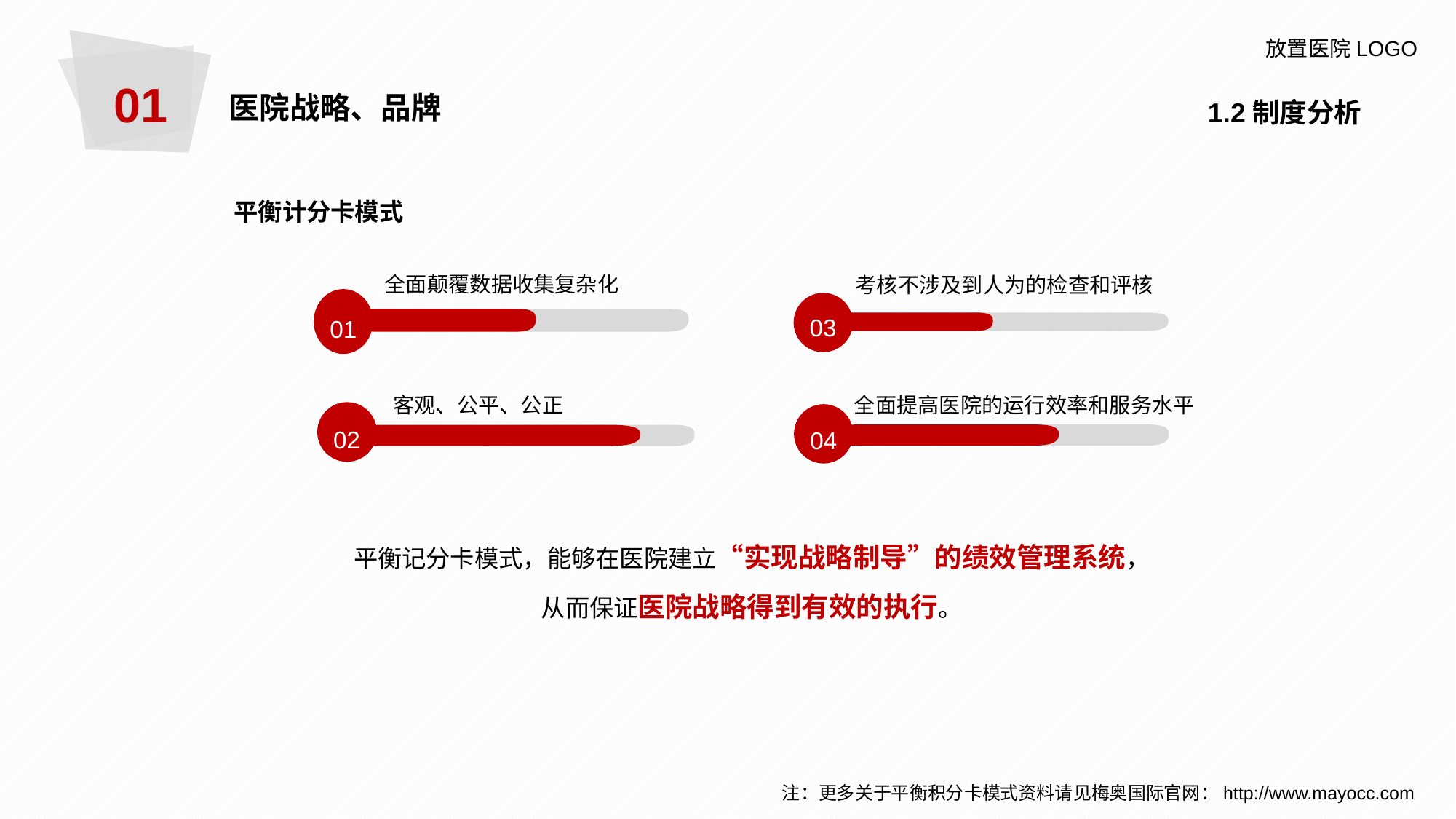

01
放置医院LOGO
医院战略、品牌
1.2制度分析
平衡计分卡模式
全面颠覆数据收集复杂化
考核不涉及到人为的检查和评核

01
03

全面提高医院的运行效率和服务水平
客观、公平、公正

02

04

平衡记分卡模式，能够在医院建立“实现战略制导”的绩效管理系统，
从而保证医院战略得到有效的执行。
       注：更多关于平衡积分卡模式资料请见梅奥国际官网：http://www.mayocc.com